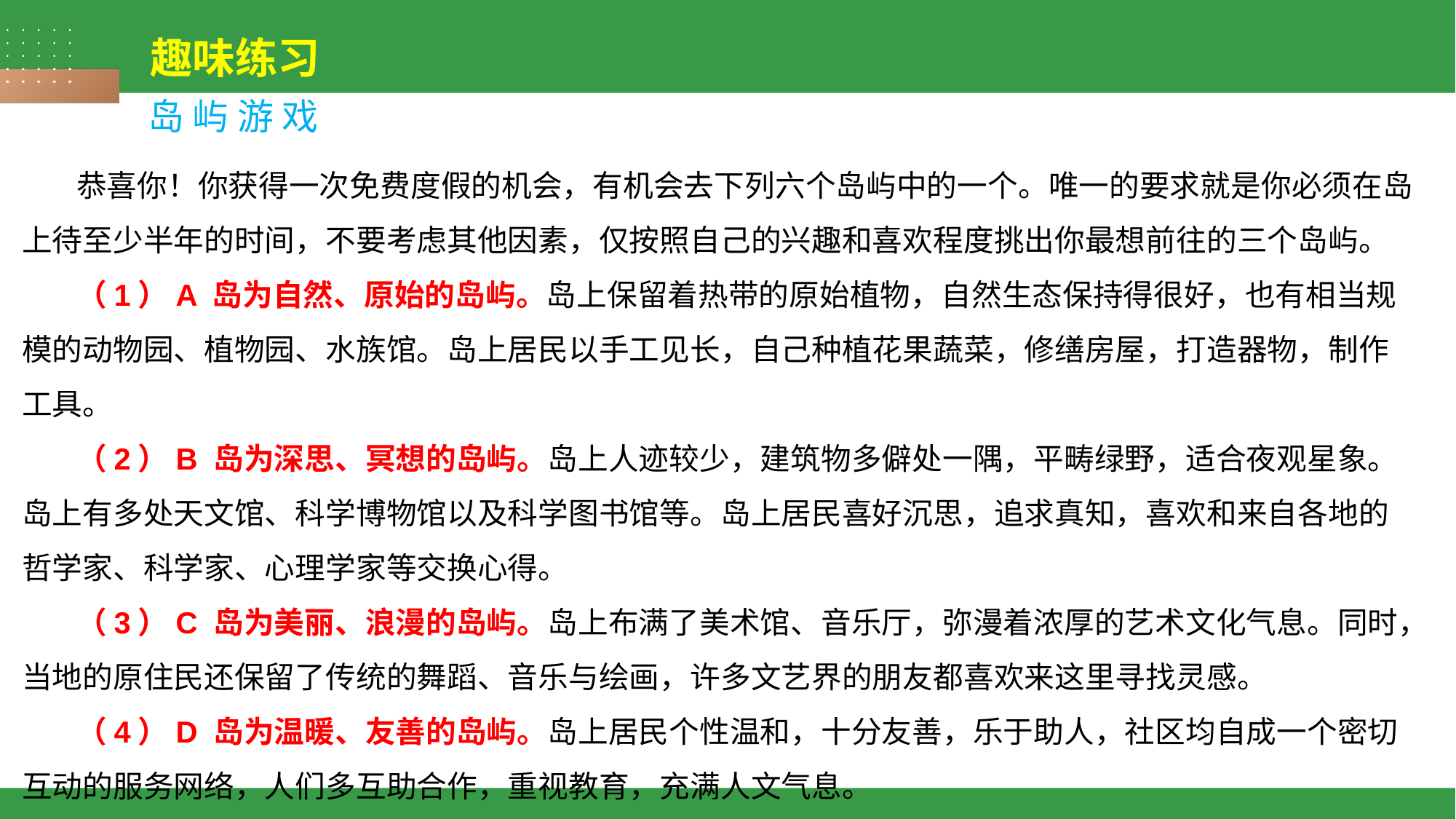

趣味练习
岛 屿 游 戏
恭喜你！你获得一次免费度假的机会，有机会去下列六个岛屿中的一个。唯一的要求就是你必须在岛上待至少半年的时间，不要考虑其他因素，仅按照自己的兴趣和喜欢程度挑出你最想前往的三个岛屿。
（1）A 岛为自然、原始的岛屿。岛上保留着热带的原始植物，自然生态保持得很好，也有相当规模的动物园、植物园、水族馆。岛上居民以手工见长，自己种植花果蔬菜，修缮房屋，打造器物，制作工具。
（2）B 岛为深思、冥想的岛屿。岛上人迹较少，建筑物多僻处一隅，平畴绿野，适合夜观星象。岛上有多处天文馆、科学博物馆以及科学图书馆等。岛上居民喜好沉思，追求真知，喜欢和来自各地的哲学家、科学家、心理学家等交换心得。
（3）C 岛为美丽、浪漫的岛屿。岛上布满了美术馆、音乐厅，弥漫着浓厚的艺术文化气息。同时，当地的原住民还保留了传统的舞蹈、音乐与绘画，许多文艺界的朋友都喜欢来这里寻找灵感。
（4）D 岛为温暖、友善的岛屿。岛上居民个性温和，十分友善，乐于助人，社区均自成一个密切互动的服务网络，人们多互助合作，重视教育，充满人文气息。